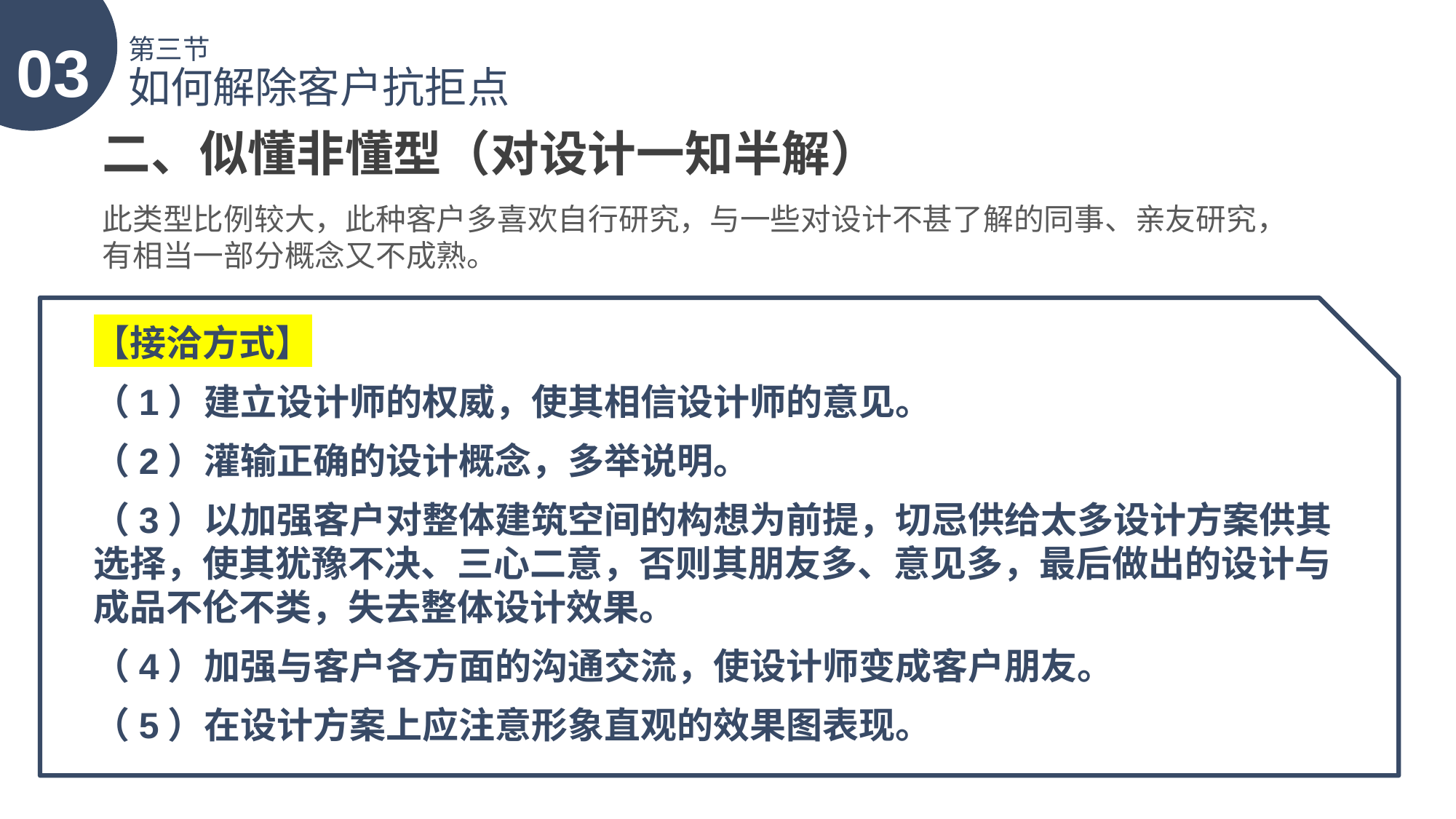

03
第三节
如何解除客户抗拒点
二、似懂非懂型（对设计一知半解）
此类型比例较大，此种客户多喜欢自行研究，与一些对设计不甚了解的同事、亲友研究，有相当一部分概念又不成熟。

【接洽方式】
（1）建立设计师的权威，使其相信设计师的意见。
（2）灌输正确的设计概念，多举说明。
（3）以加强客户对整体建筑空间的构想为前提，切忌供给太多设计方案供其选择，使其犹豫不决、三心二意，否则其朋友多、意见多，最后做出的设计与成品不伦不类，失去整体设计效果。
（4）加强与客户各方面的沟通交流，使设计师变成客户朋友。
（5）在设计方案上应注意形象直观的效果图表现。